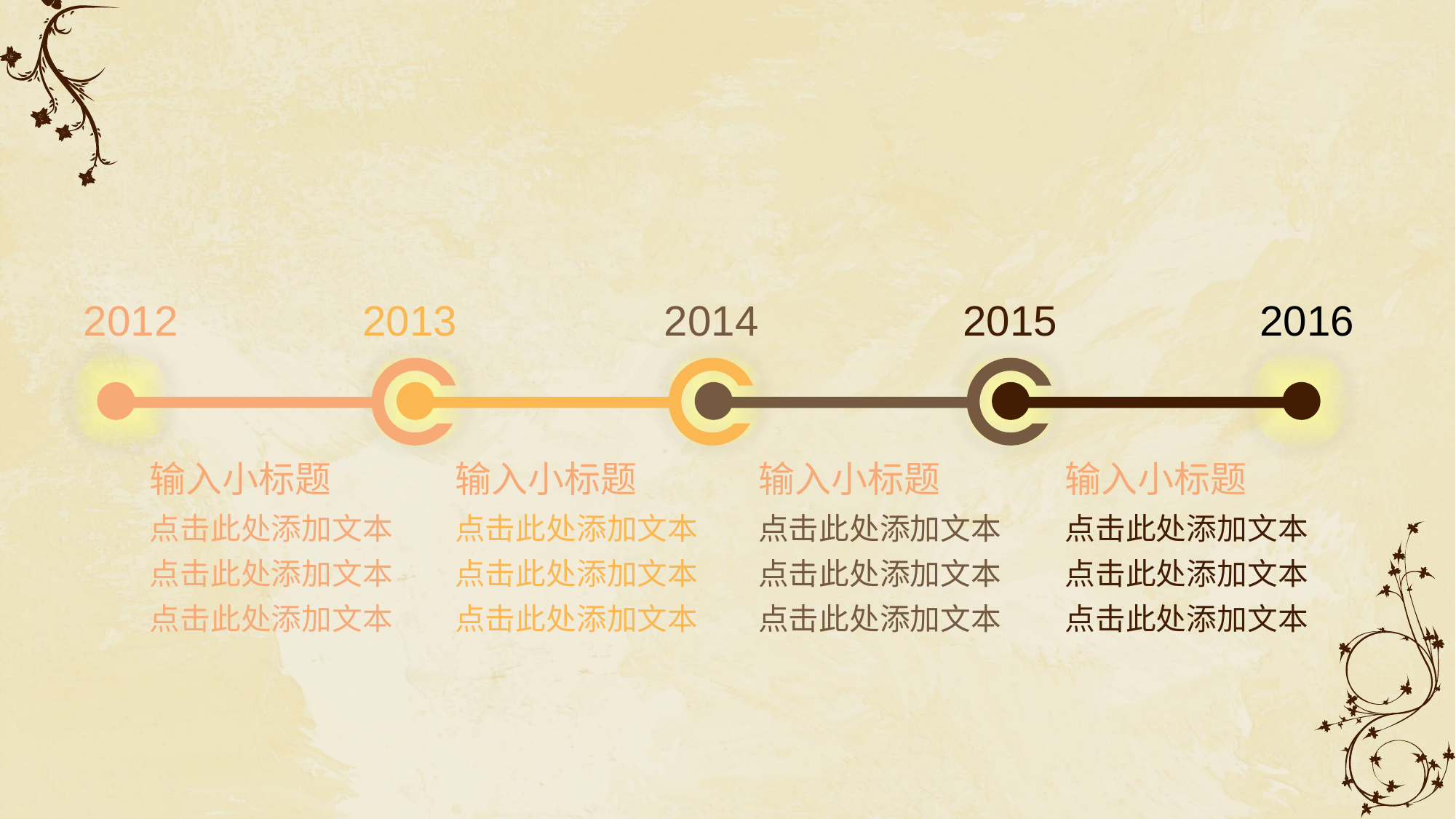

2012
2013
2014
2015
2016

输入小标题
点击此处添加文本
点击此处添加文本
点击此处添加文本
输入小标题
点击此处添加文本
点击此处添加文本
点击此处添加文本
输入小标题
点击此处添加文本
点击此处添加文本
点击此处添加文本
输入小标题
点击此处添加文本
点击此处添加文本
点击此处添加文本